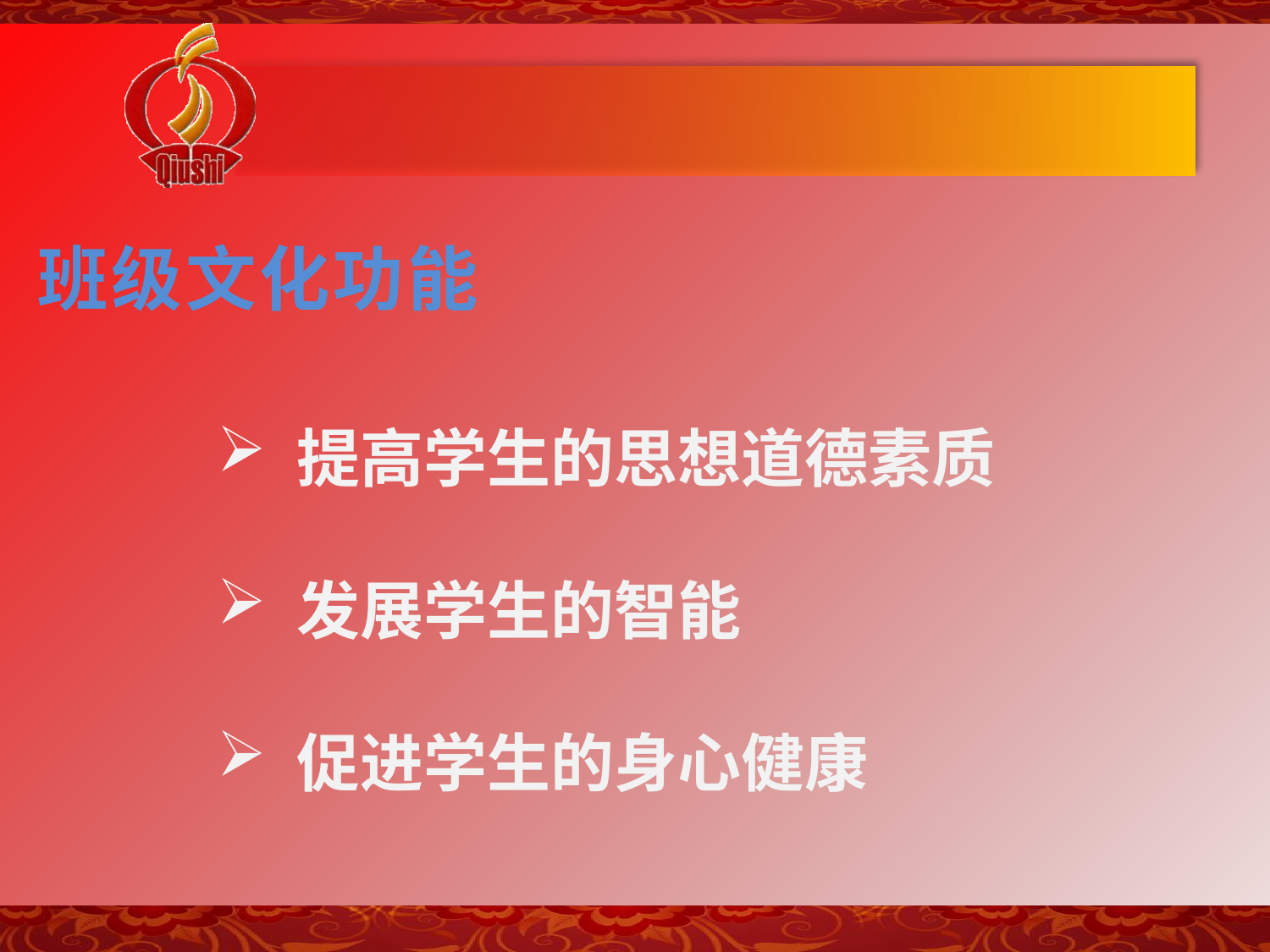

#
班级文化功能
提高学生的思想道德素质
发展学生的智能
促进学生的身心健康